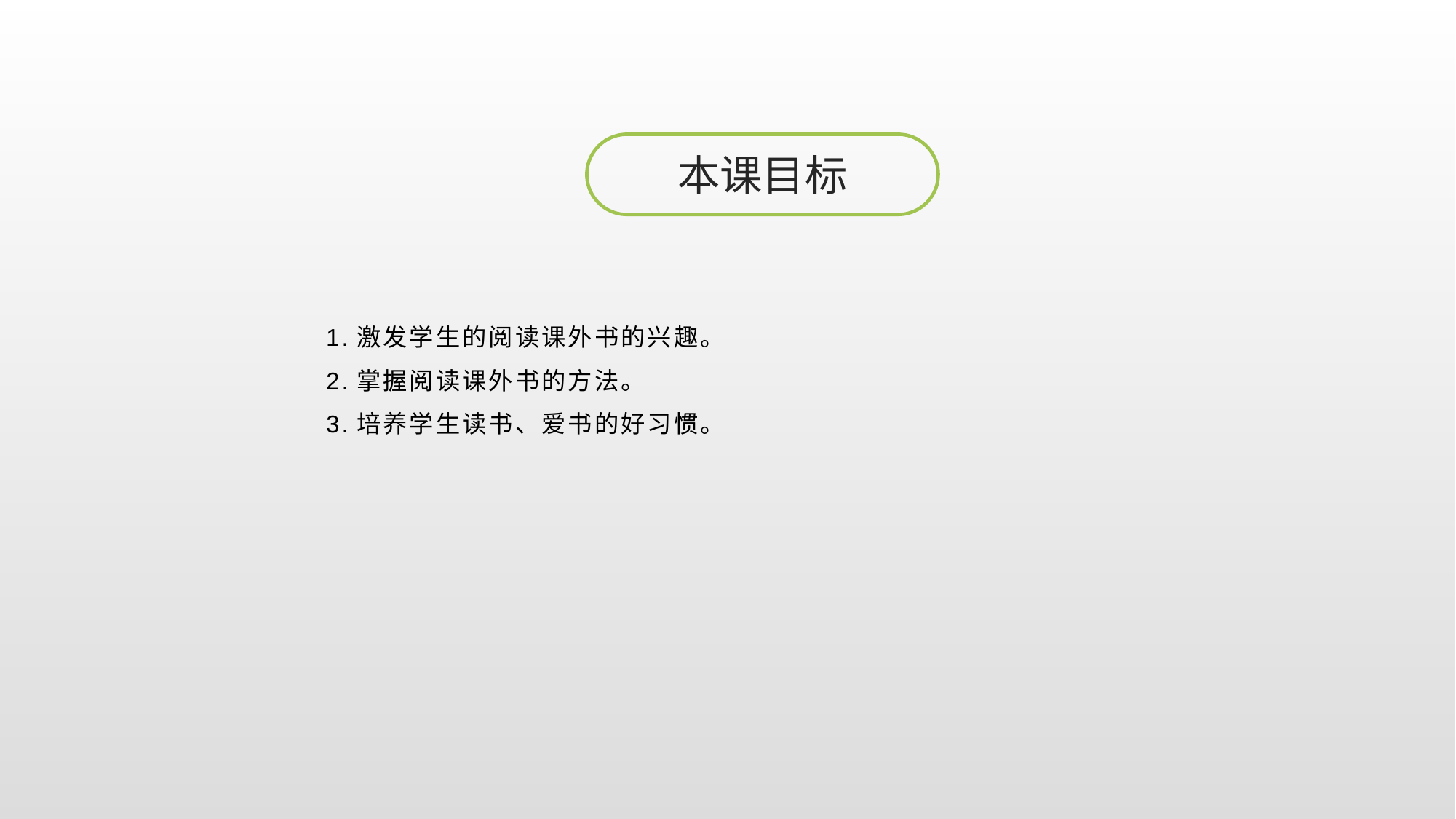

本课目标
1.激发学生的阅读课外书的兴趣。
2.掌握阅读课外书的方法。
3.培养学生读书、爱书的好习惯。